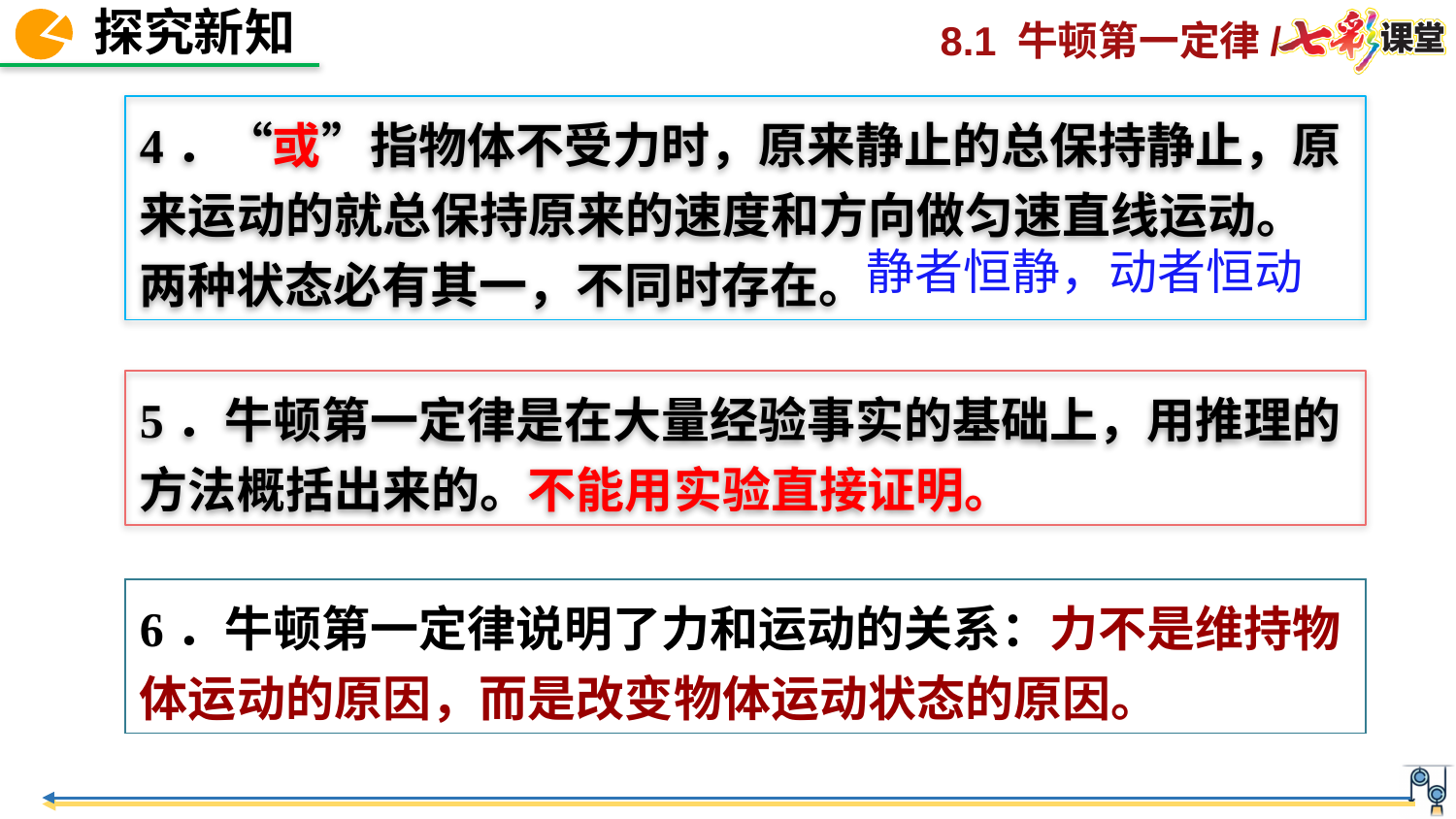

4．“或”指物体不受力时，原来静止的总保持静止，原来运动的就总保持原来的速度和方向做匀速直线运动。两种状态必有其一，不同时存在。
静者恒静，动者恒动
5．牛顿第一定律是在大量经验事实的基础上，用推理的方法概括出来的。不能用实验直接证明。
6．牛顿第一定律说明了力和运动的关系：力不是维持物体运动的原因，而是改变物体运动状态的原因。